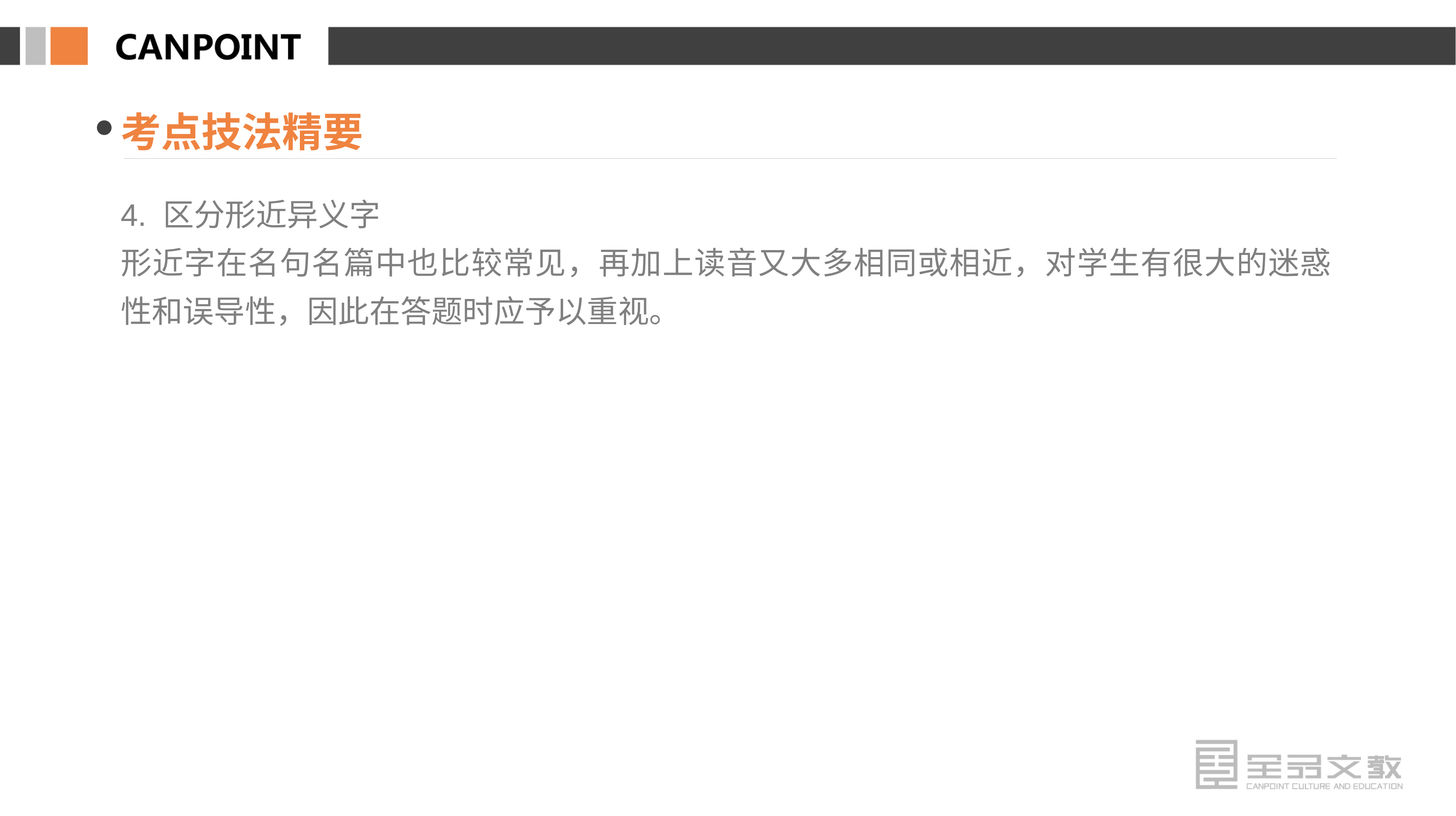

考点技法精要

4. 区分形近异义字
形近字在名句名篇中也比较常见，再加上读音又大多相同或相近，对学生有很大的迷惑性和误导性，因此在答题时应予以重视。